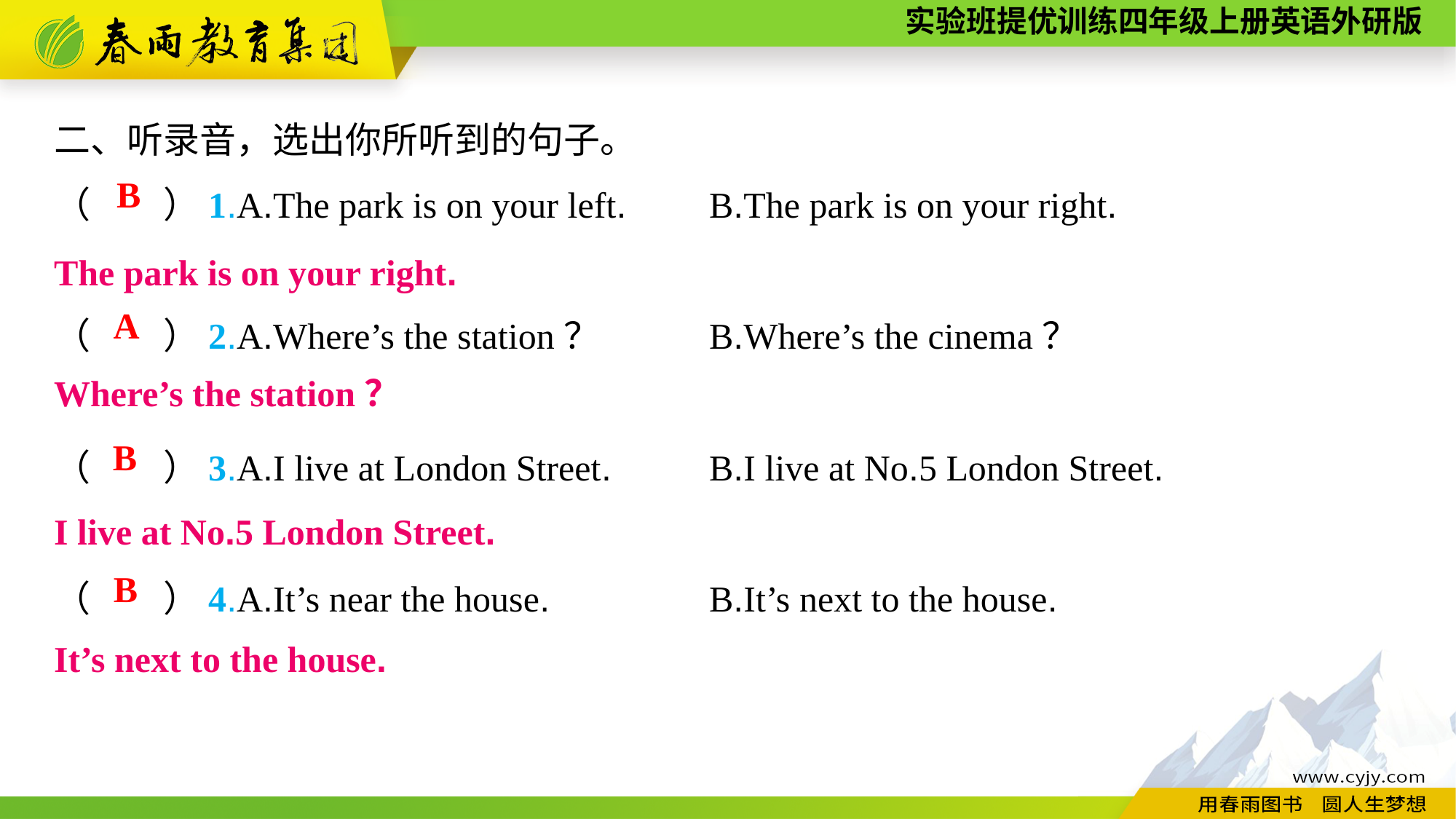

二、听录音，选出你所听到的句子。
（　　）1.A.The park is on your left.	B.The park is on your right.

（　　）2.A.Where’s the station？	B.Where’s the cinema？

（　　）3.A.I live at London Street.	B.I live at No.5 London Street.

（　　）4.A.It’s near the house.		B.It’s next to the house.

B
The park is on your right.
A
Where’s the station？
B
I live at No.5 London Street.
B
It’s next to the house.